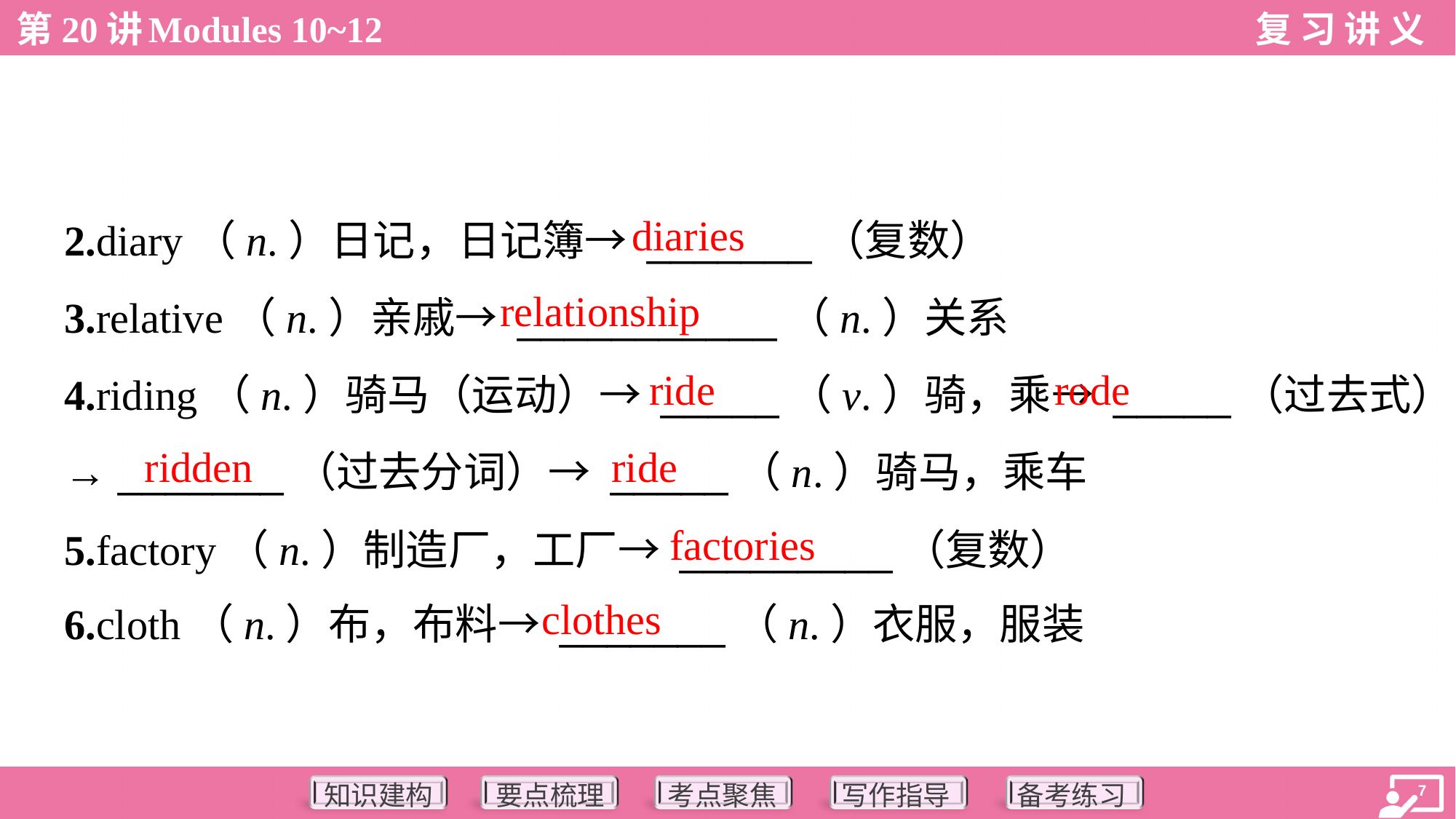

diaries
2.diary（n.）日记，日记簿→ _______（复数）
3.relative（n.）亲戚→ ___________（n.）关系
4.riding（n.）骑马（运动）→ _____（v.）骑，乘→ _____（过去式）
→ _______（过去分词）→ _____（n.）骑马，乘车
5.factory（n.）制造厂，工厂→ _________（复数）
6.cloth（n.）布，布料→ _______（n.）衣服，服装
relationship
ride
rode
ridden
ride
factories
clothes